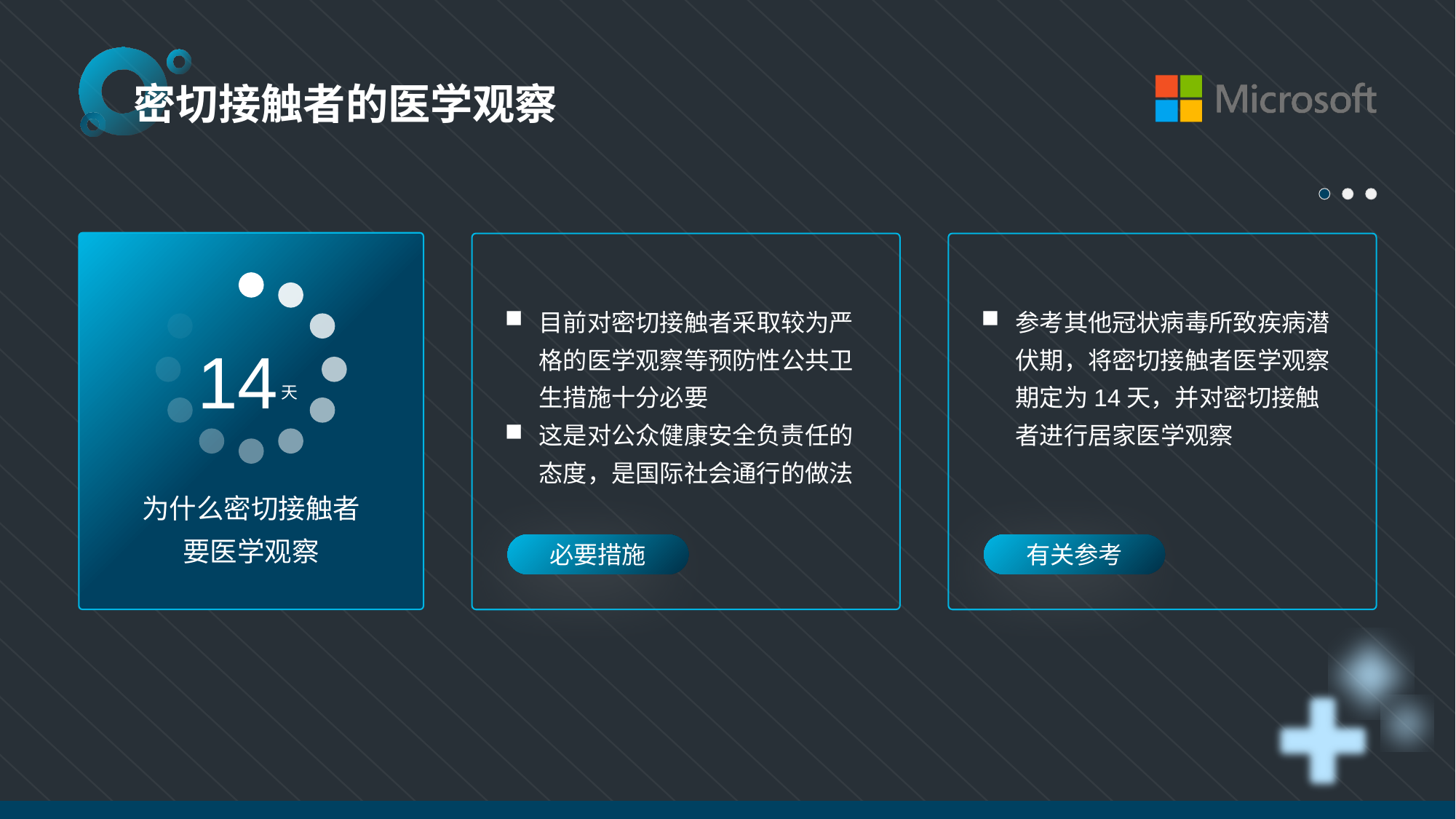

密切接触者的医学观察

14
天
为什么密切接触者
要医学观察

目前对密切接触者采取较为严格的医学观察等预防性公共卫生措施十分必要
这是对公众健康安全负责任的态度，是国际社会通行的做法
必要措施

参考其他冠状病毒所致疾病潜伏期，将密切接触者医学观察期定为14天，并对密切接触者进行居家医学观察
有关参考